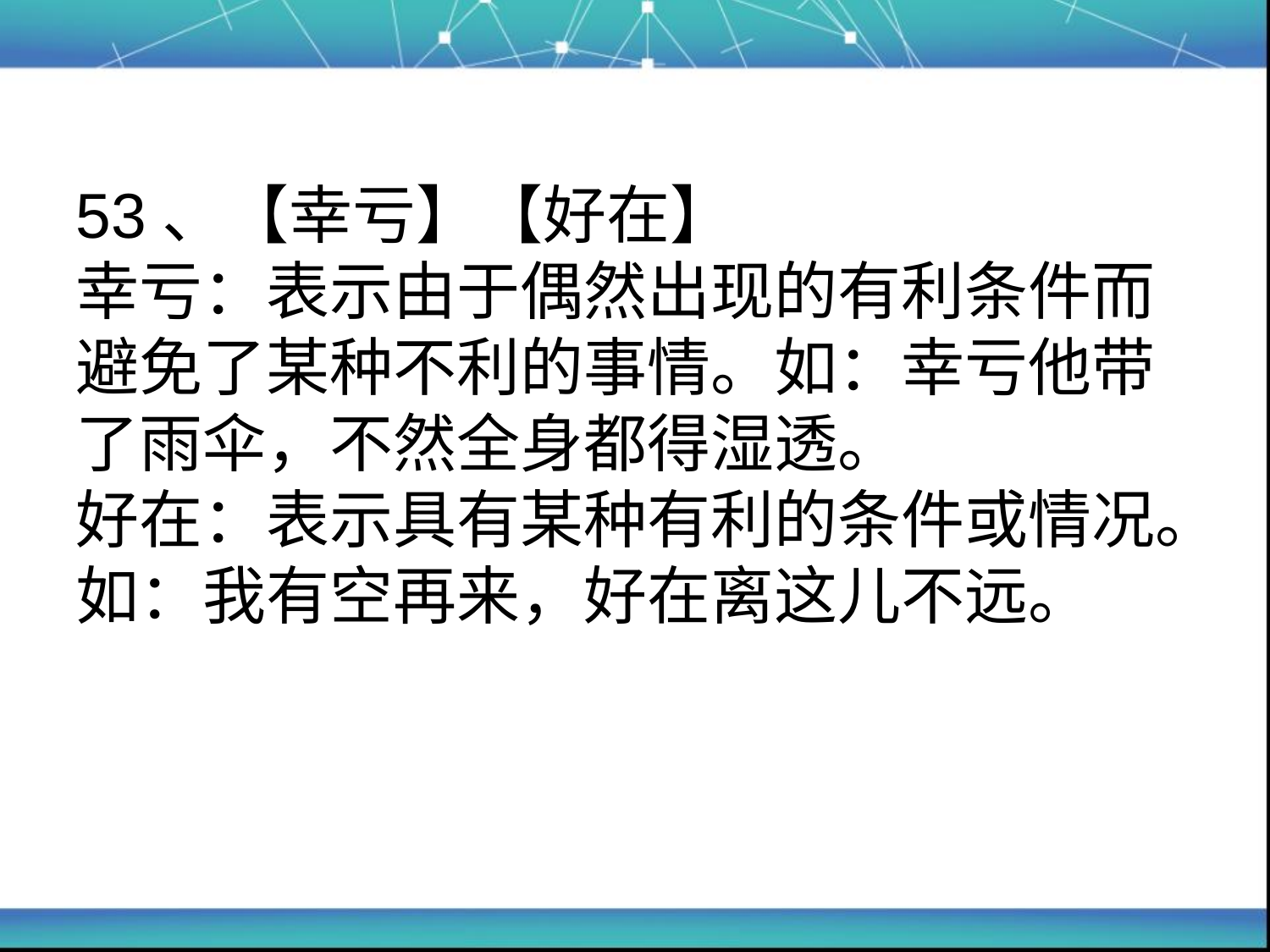

# 53、【幸亏】【好在】 幸亏：表示由于偶然出现的有利条件而避免了某种不利的事情。如：幸亏他带了雨伞，不然全身都得湿透。 好在：表示具有某种有利的条件或情况。如：我有空再来，好在离这儿不远。